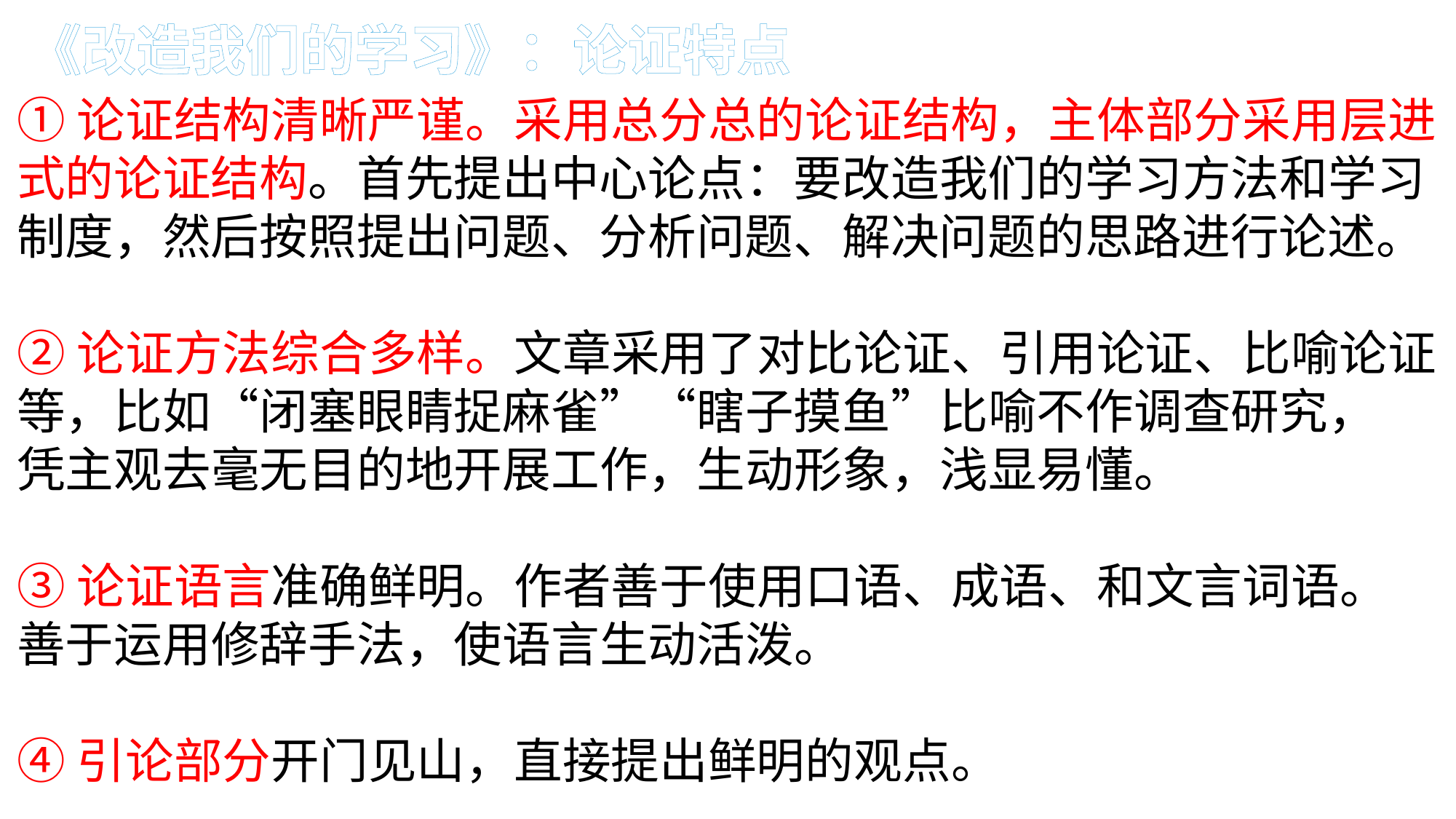

《改造我们的学习》：论证特点
①论证结构清晰严谨。采用总分总的论证结构，主体部分采用层进式的论证结构。首先提出中心论点：要改造我们的学习方法和学习制度，然后按照提出问题、分析问题、解决问题的思路进行论述。

②论证方法综合多样。文章采用了对比论证、引用论证、比喻论证等，比如“闭塞眼睛捉麻雀”“瞎子摸鱼”比喻不作调查研究，
凭主观去毫无目的地开展工作，生动形象，浅显易懂。

③论证语言准确鲜明。作者善于使用口语、成语、和文言词语。
善于运用修辞手法，使语言生动活泼。

④引论部分开门见山，直接提出鲜明的观点。